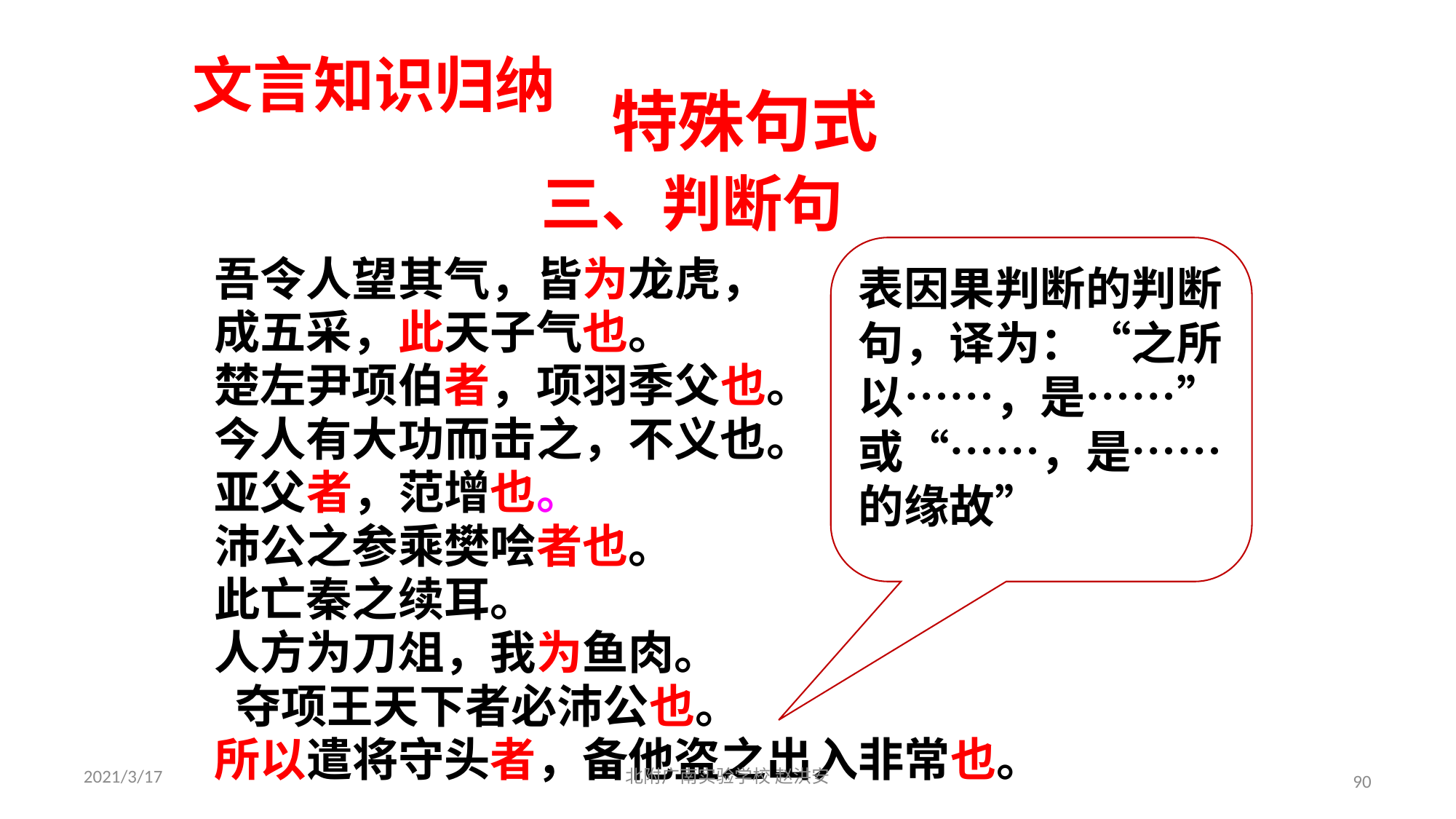

文言知识归纳
特殊句式
三、判断句
表因果判断的判断句，译为：“之所以……，是……”或“……，是……的缘故”
吾令人望其气，皆为龙虎，
成五采，此天子气也。
楚左尹项伯者，项羽季父也。
今人有大功而击之，不义也。
亚父者，范增也。
沛公之参乘樊哙者也。
此亡秦之续耳。
人方为刀俎，我为鱼肉。
 夺项王天下者必沛公也。
所以遣将守头者，备他盗之出入非常也。
2021/3/17
北附广南实验学校 赵洪安
90